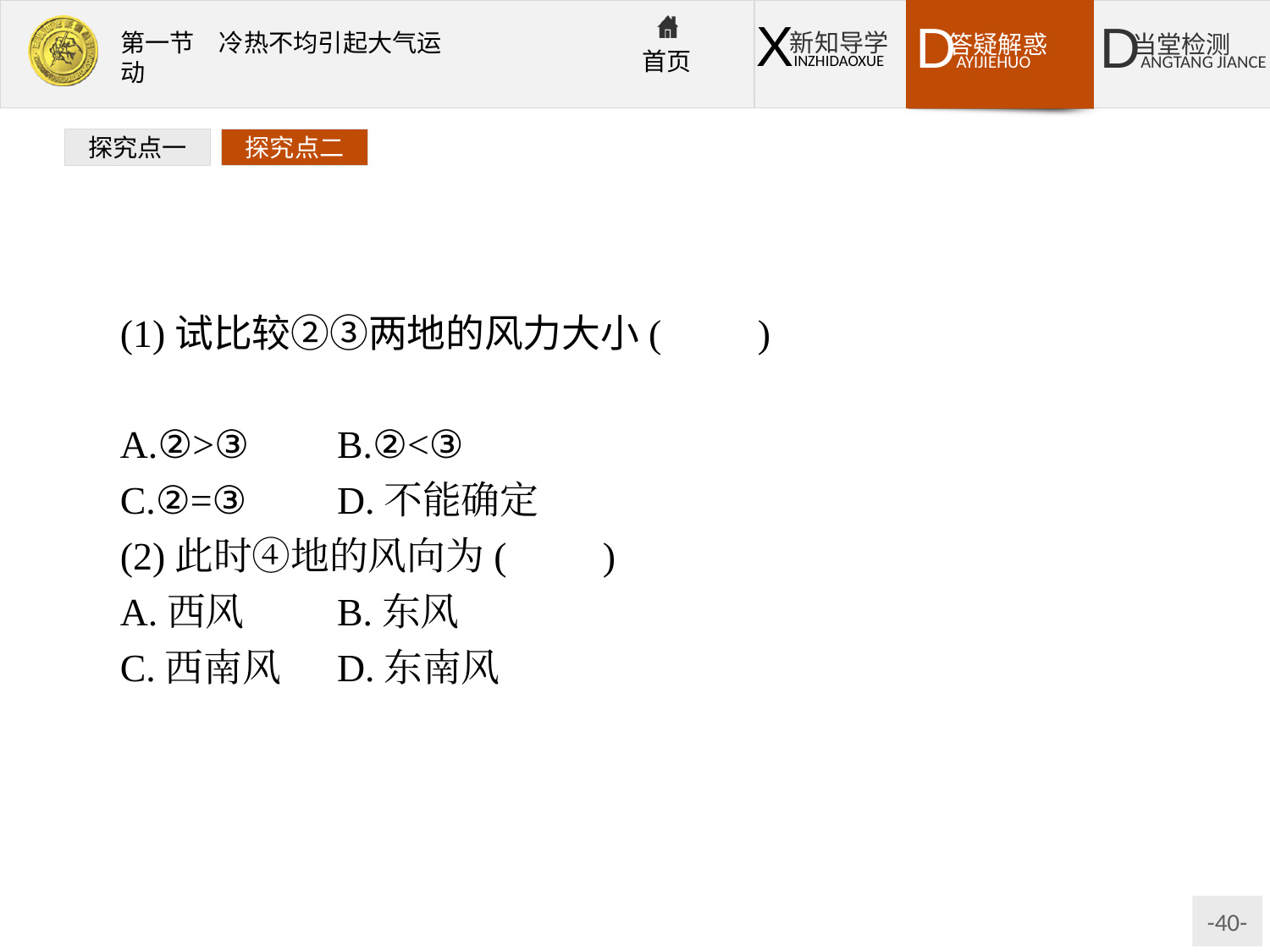

探究点一
探究点二
(1)试比较②③两地的风力大小(　　)

A.②>③	B.②<③
C.②=③	D.不能确定
(2)此时④地的风向为(　　)
A.西风	B.东风
C.西南风	D.东南风